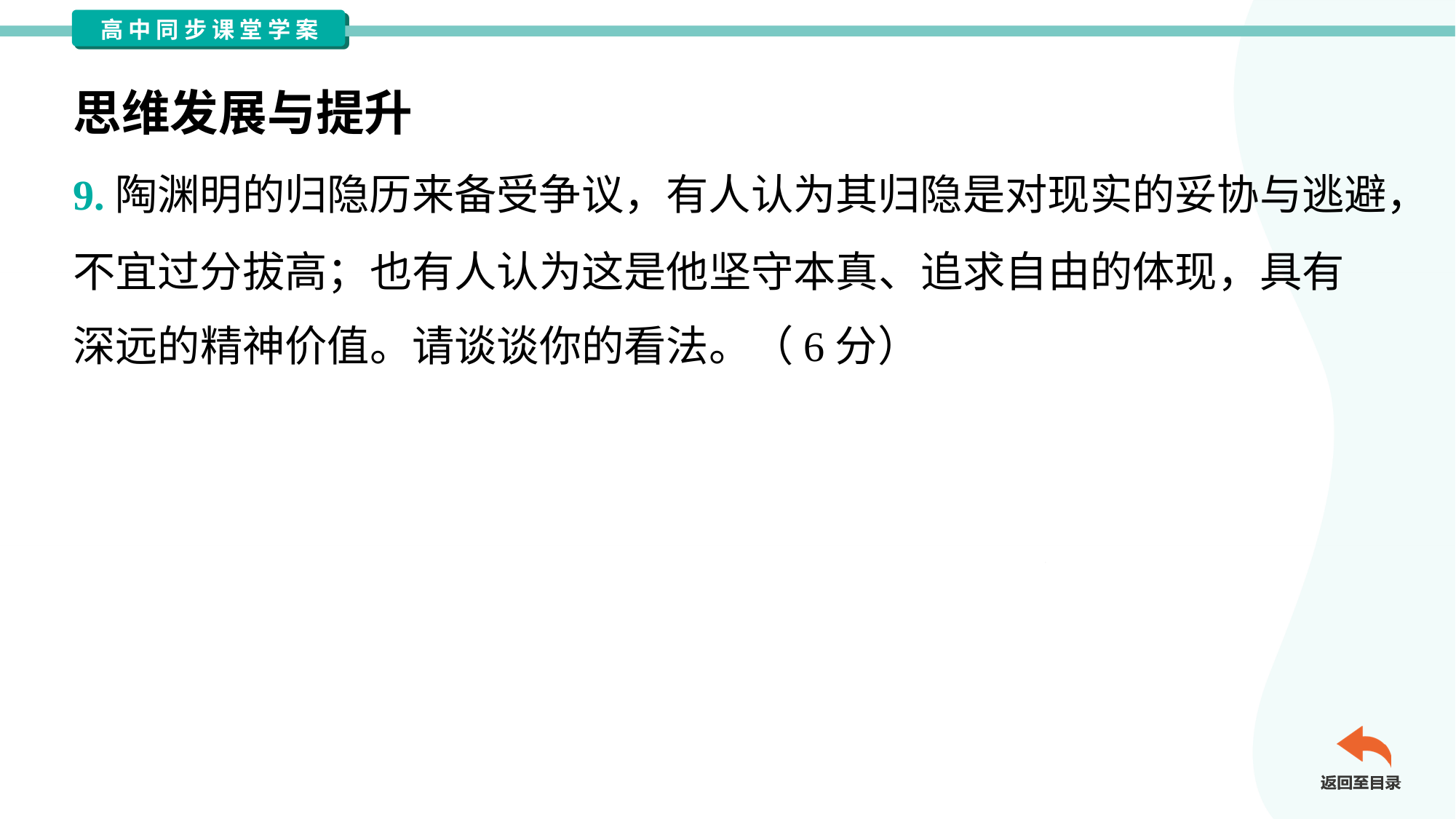

思维发展与提升
9.陶渊明的归隐历来备受争议，有人认为其归隐是对现实的妥协与逃避，
不宜过分拔高；也有人认为这是他坚守本真、追求自由的体现，具有
深远的精神价值。请谈谈你的看法。（6分）